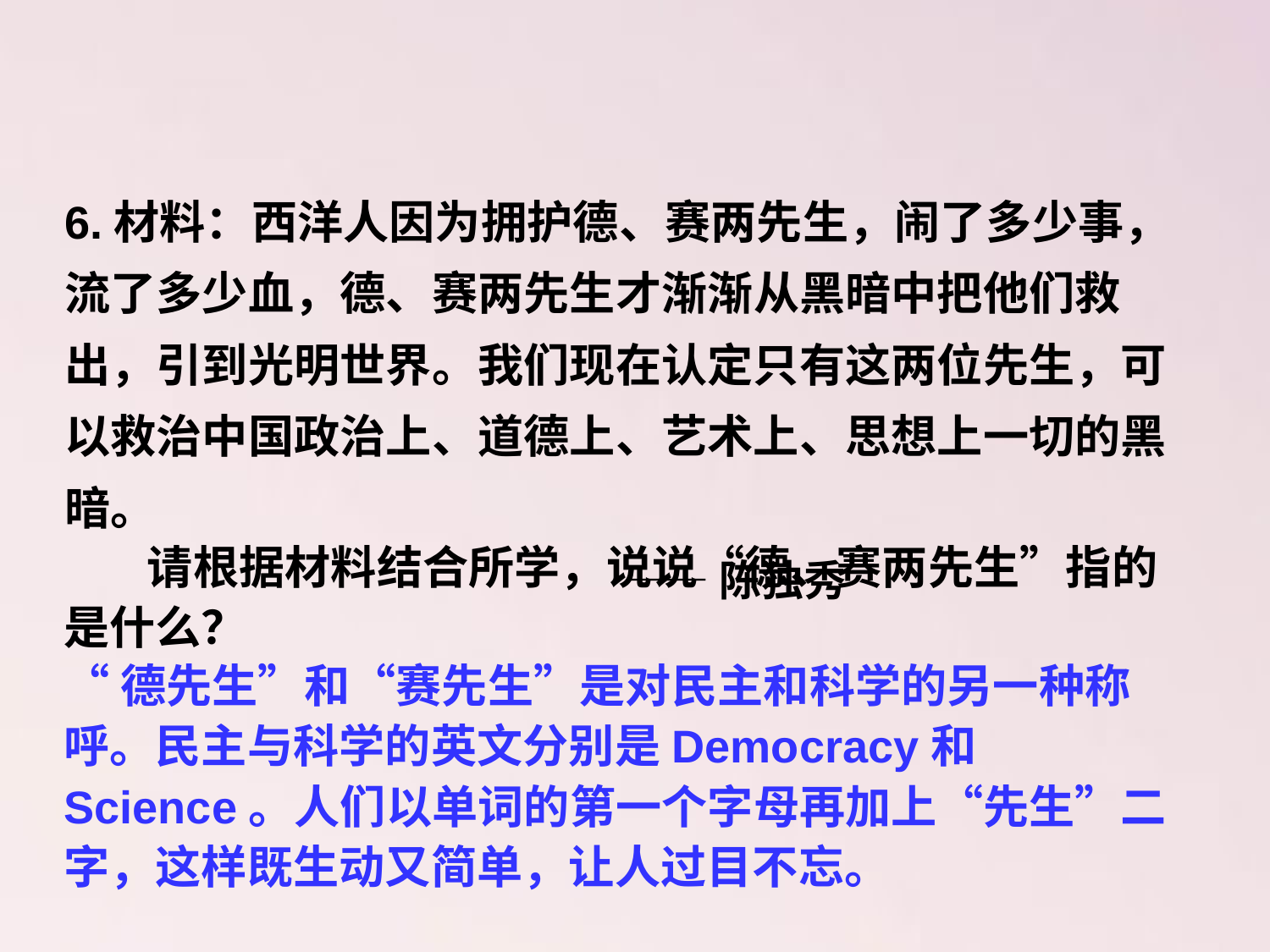

6.材料：西洋人因为拥护德、赛两先生，闹了多少事，流了多少血，德、赛两先生才渐渐从黑暗中把他们救出，引到光明世界。我们现在认定只有这两位先生，可以救治中国政治上、道德上、艺术上、思想上一切的黑暗。
                                                      ——陈独秀
       请根据材料结合所学，说说“德、赛两先生”指的是什么？
“德先生”和“赛先生”是对民主和科学的另一种称呼。民主与科学的英文分别是Democracy和Science。人们以单词的第一个字母再加上“先生”二字，这样既生动又简单，让人过目不忘。